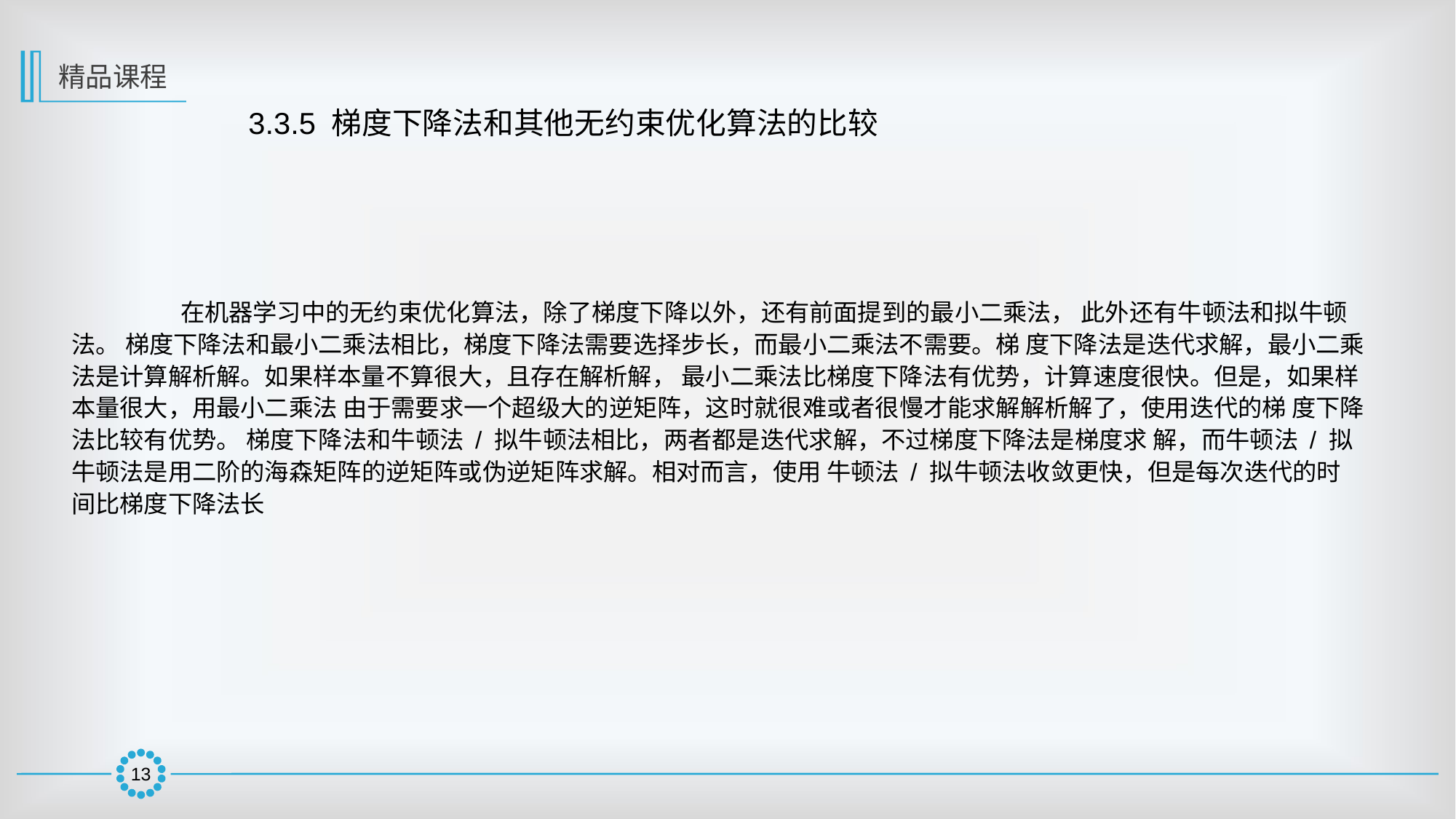

精品课程
3.3.5 梯度下降法和其他无约束优化算法的比较
	在机器学习中的无约束优化算法，除了梯度下降以外，还有前面提到的最小二乘法， 此外还有牛顿法和拟牛顿法。 梯度下降法和最小二乘法相比，梯度下降法需要选择步长，而最小二乘法不需要。梯 度下降法是迭代求解，最小二乘法是计算解析解。如果样本量不算很大，且存在解析解， 最小二乘法比梯度下降法有优势，计算速度很快。但是，如果样本量很大，用最小二乘法 由于需要求一个超级大的逆矩阵，这时就很难或者很慢才能求解解析解了，使用迭代的梯 度下降法比较有优势。 梯度下降法和牛顿法 / 拟牛顿法相比，两者都是迭代求解，不过梯度下降法是梯度求 解，而牛顿法 / 拟牛顿法是用二阶的海森矩阵的逆矩阵或伪逆矩阵求解。相对而言，使用 牛顿法 / 拟牛顿法收敛更快，但是每次迭代的时间比梯度下降法长

13